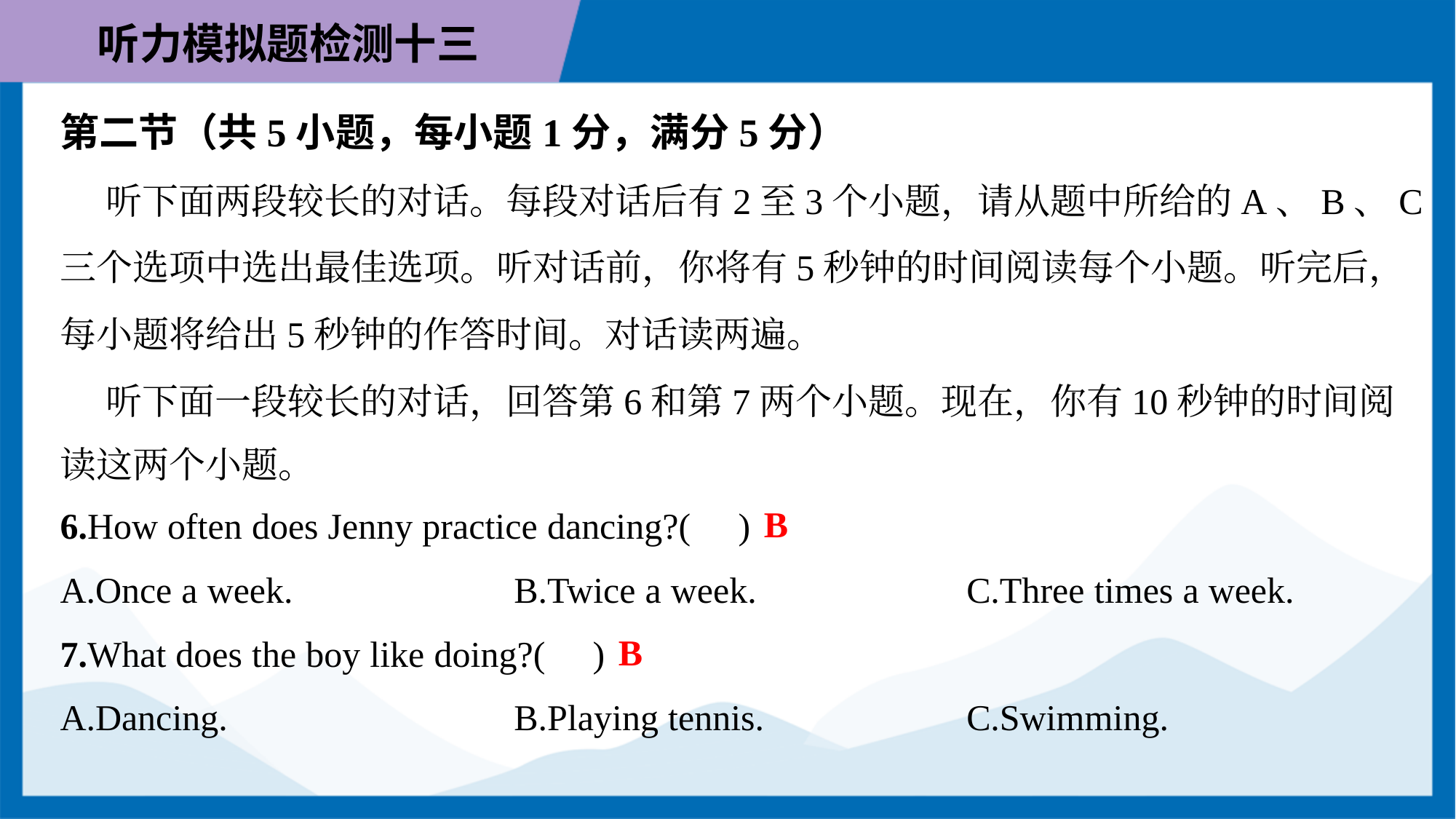

第二节（共5小题，每小题1分，满分5分）
    听下面两段较长的对话。每段对话后有2至3个小题，请从题中所给的A、B、C
三个选项中选出最佳选项。听对话前，你将有5秒钟的时间阅读每个小题。听完后，
每小题将给出5秒钟的作答时间。对话读两遍。
    听下面一段较长的对话，回答第6和第7两个小题。现在，你有10秒钟的时间阅
读这两个小题。
B
6.How often does Jenny practice dancing?(     )
A.Once a week.	B.Twice a week.	C.Three times a week.
B
7.What does the boy like doing?(     )
A.Dancing.	B.Playing tennis.	C.Swimming.